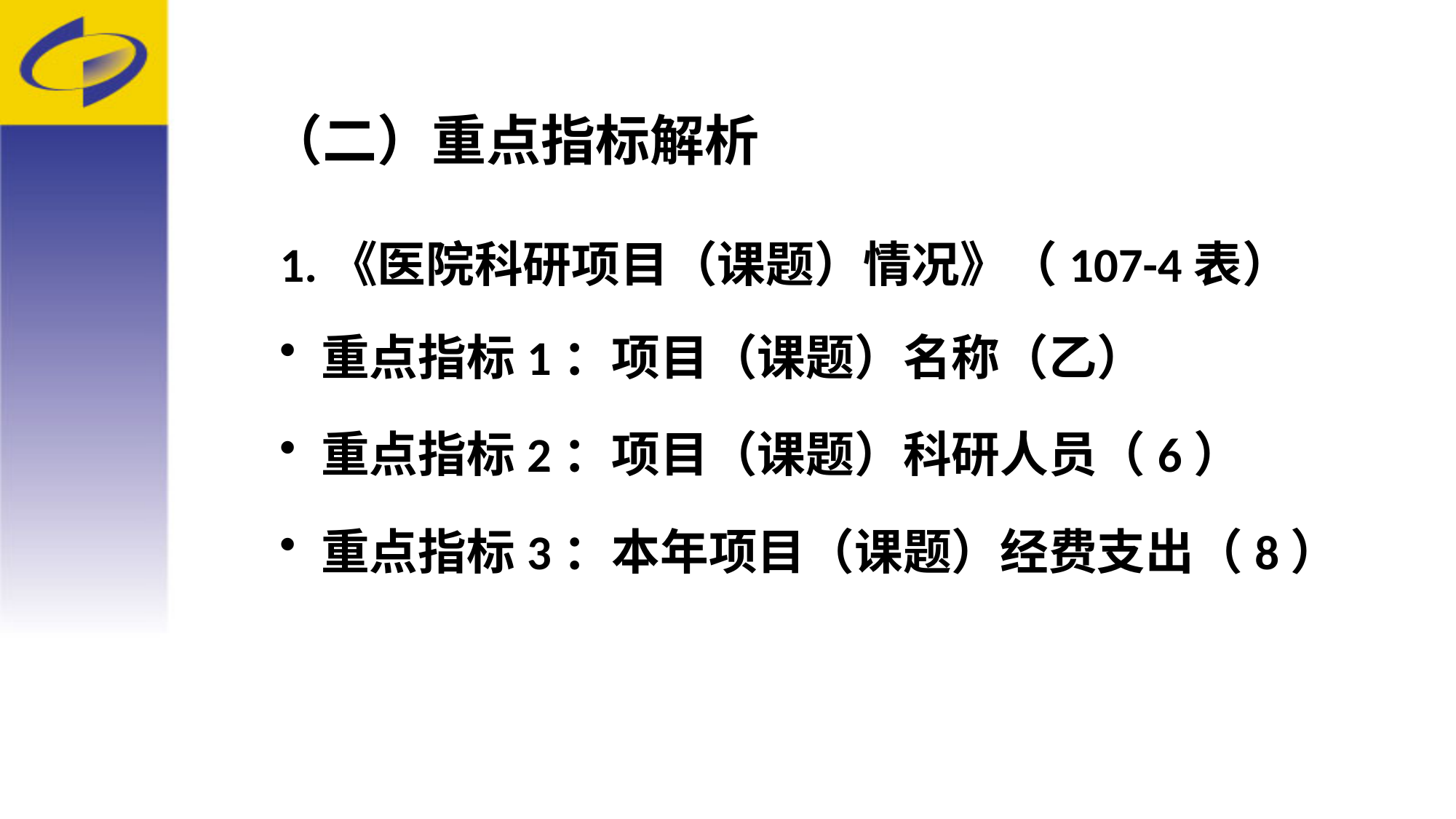

# （二）重点指标解析
1.《企业研究开发项目情况》（107-1）
重点指标1：项目（课题）名称（乙）
重点指标2：项目（课题）科研人员（6）
重点指标3：本年项目（课题）经费支出（8）
1.《医院科研项目（课题）情况》（107-4表）